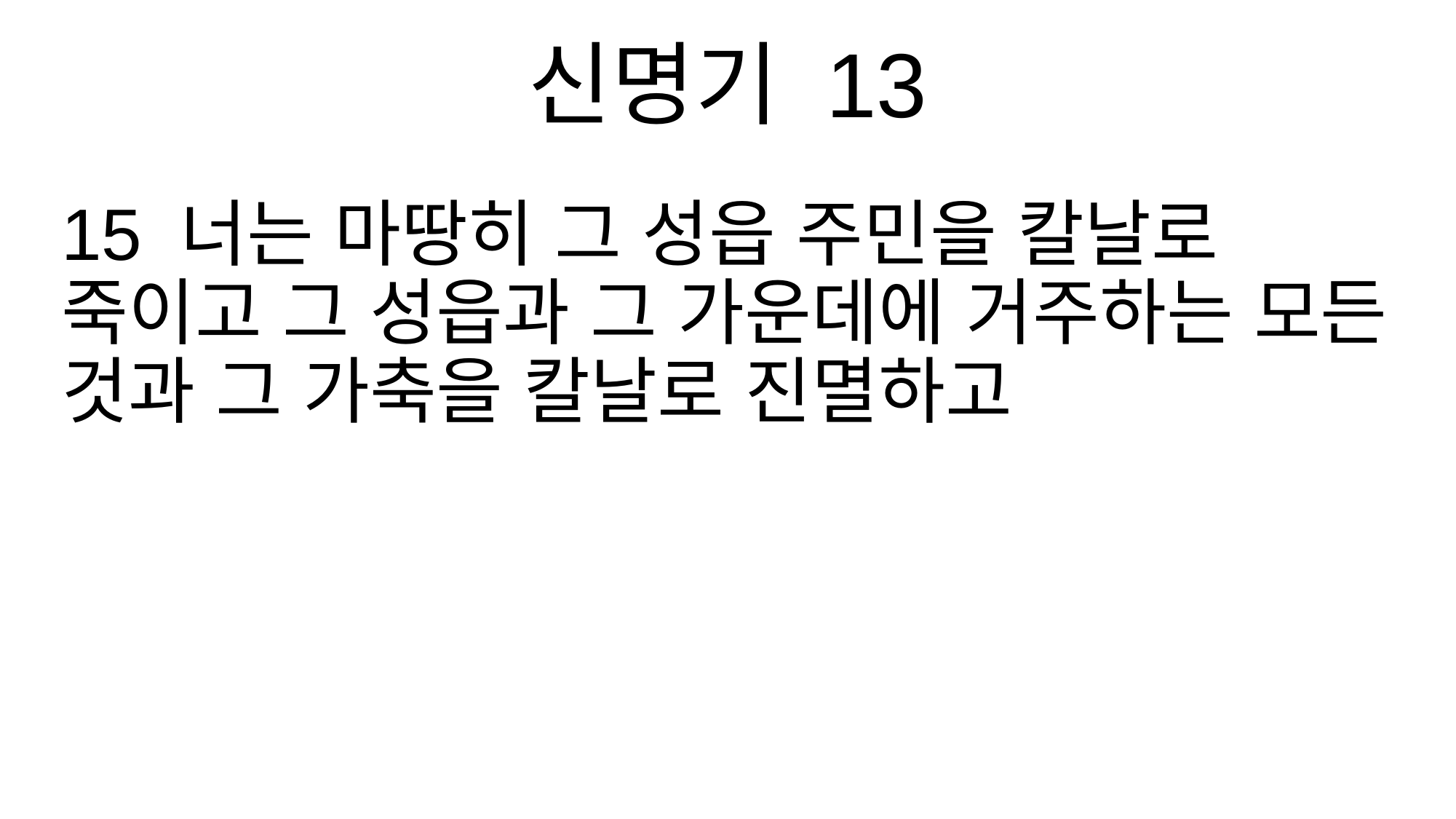

신명기 13
15 너는 마땅히 그 성읍 주민을 칼날로 죽이고 그 성읍과 그 가운데에 거주하는 모든 것과 그 가축을 칼날로 진멸하고